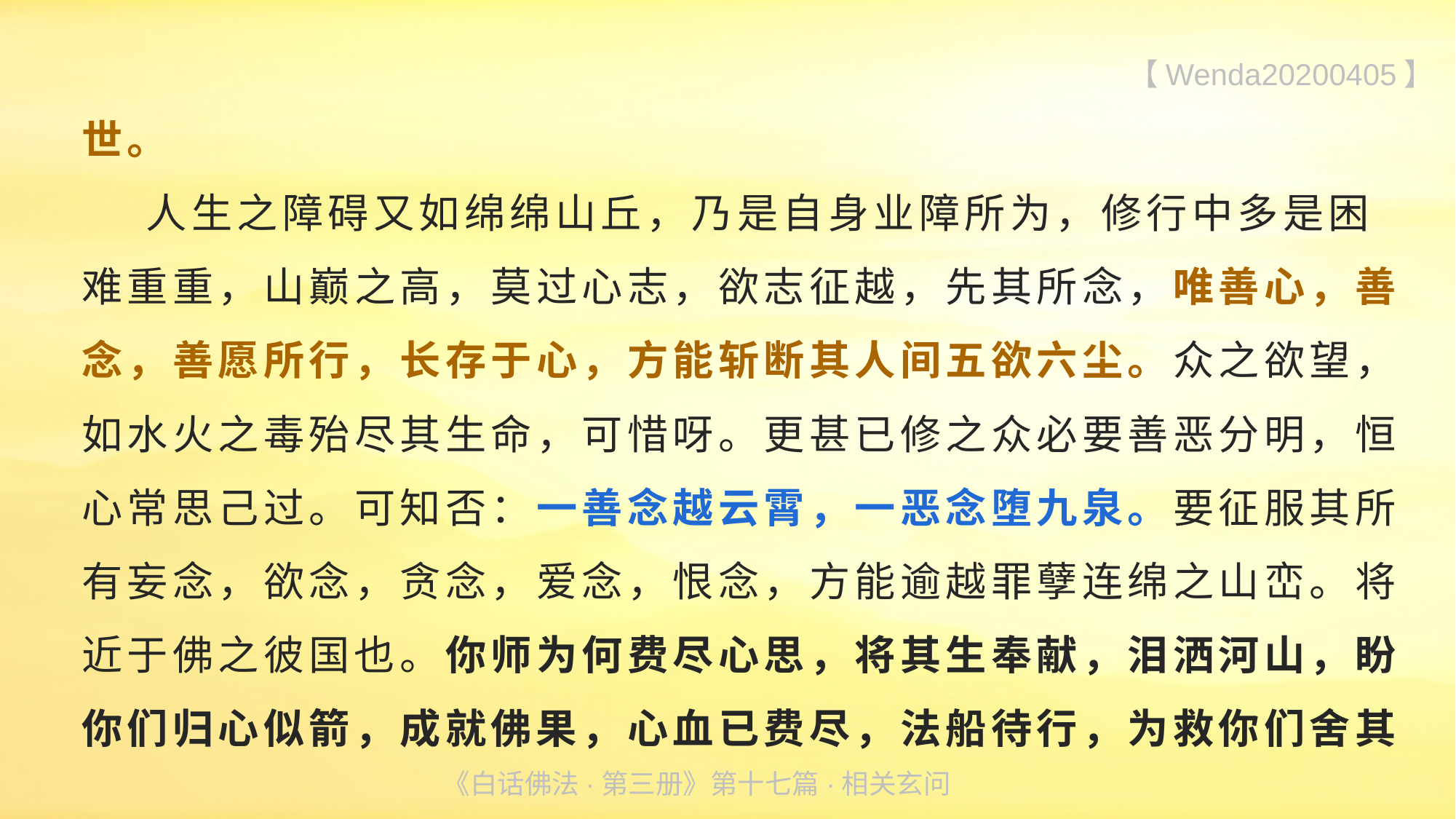

【Wenda20200405】
世。
    人生之障碍又如绵绵山丘，乃是自身业障所为，修行中多是困难重重，山巅之高，莫过心志，欲志征越，先其所念，唯善心，善念，善愿所行，长存于心，方能斩断其人间五欲六尘。众之欲望，如水火之毒殆尽其生命，可惜呀。更甚已修之众必要善恶分明，恒心常思己过。可知否：一善念越云霄，一恶念堕九泉。要征服其所有妄念，欲念，贪念，爱念，恨念，方能逾越罪孽连绵之山峦。将近于佛之彼国也。你师为何费尽心思，将其生奉献，泪洒河山，盼你们归心似箭，成就佛果，心血已费尽，法船待行，为救你们舍其
《白话佛法·第三册》第十七篇·相关玄问